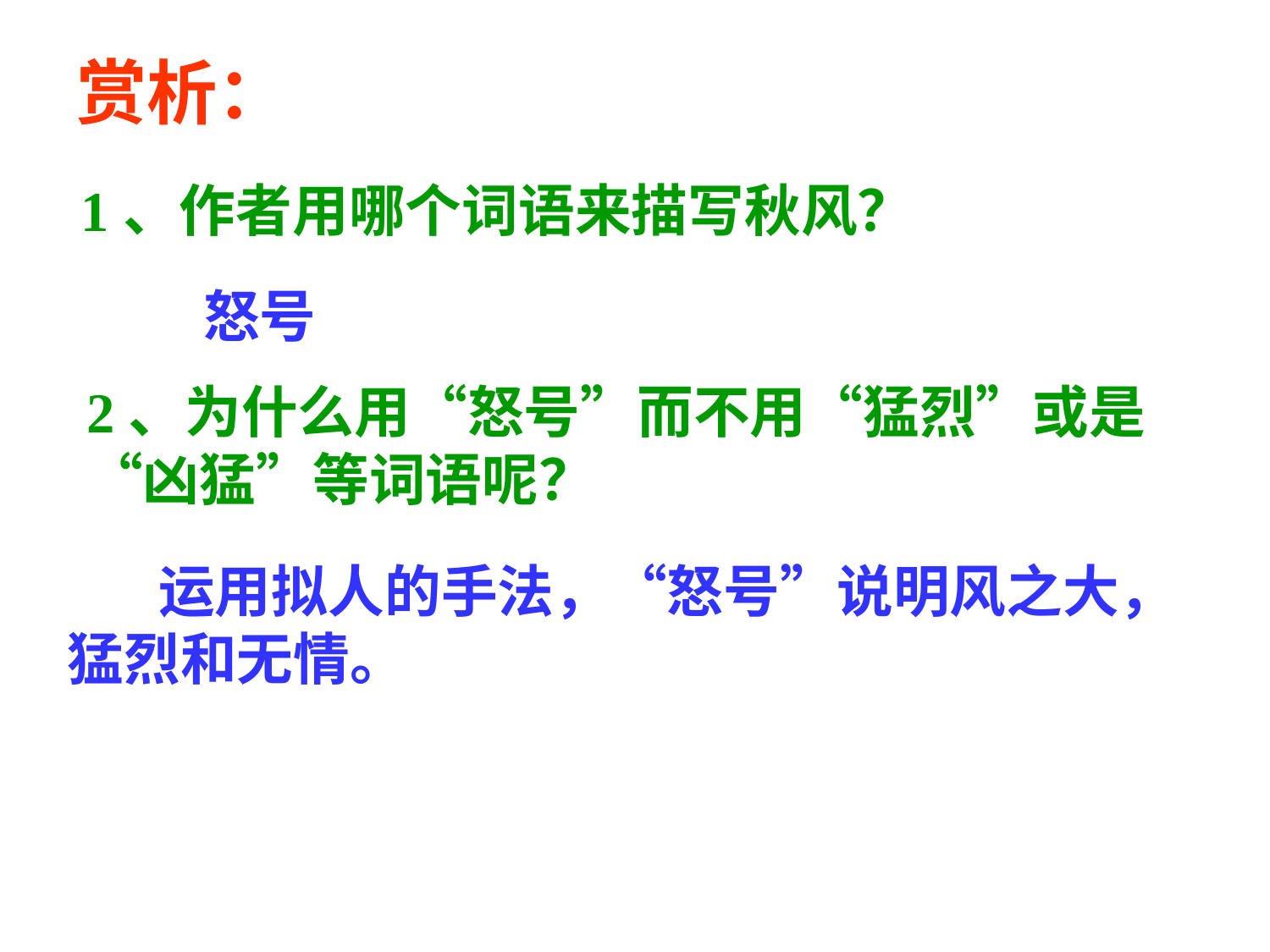

赏析：
1、作者用哪个词语来描写秋风？
怒号
2、为什么用“怒号”而不用“猛烈”或是“凶猛”等词语呢？
      运用拟人的手法，“怒号”说明风之大，猛烈和无情。